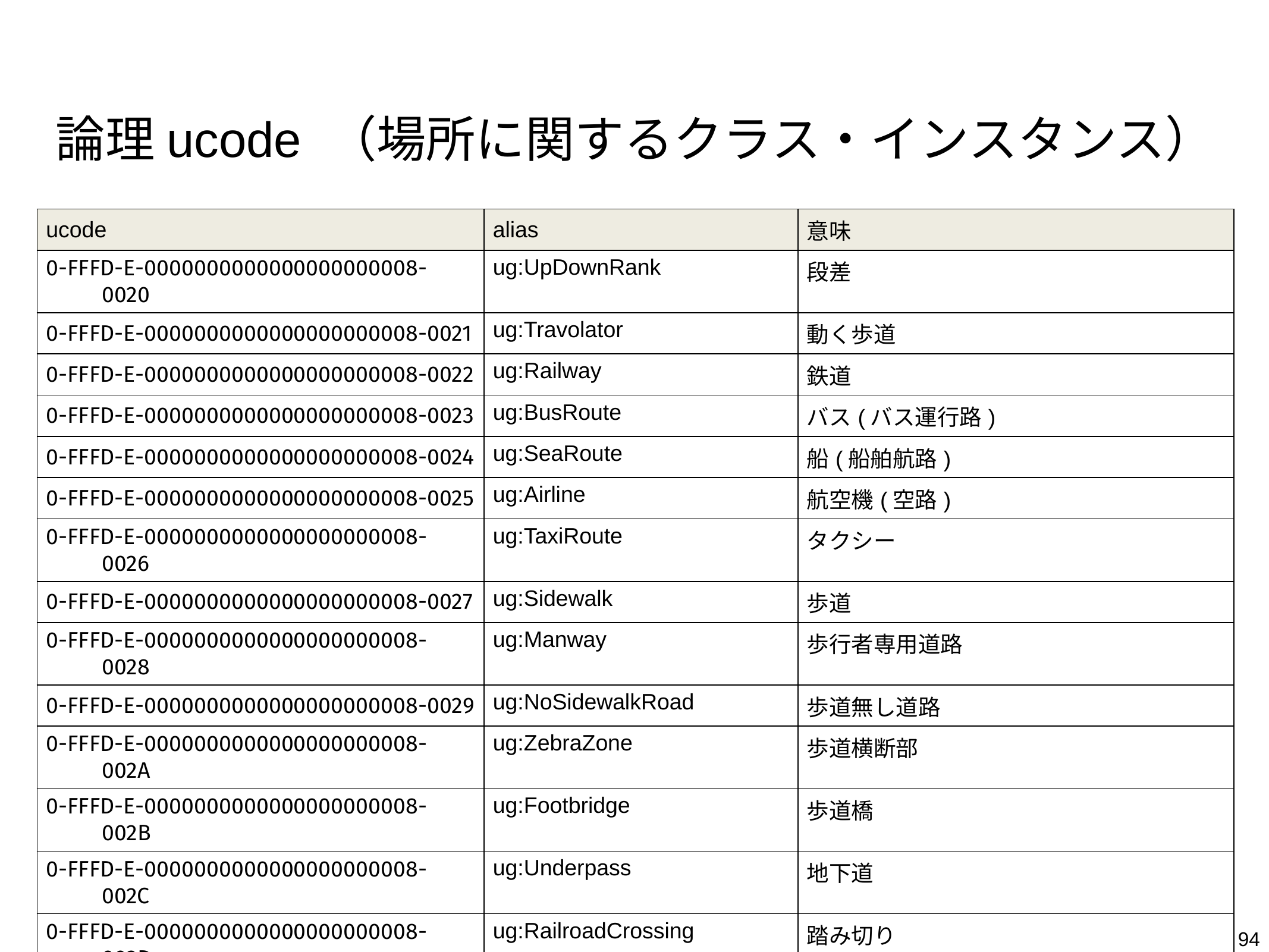

# 論理ucode （場所に関するクラス・インスタンス）
| ucode | alias | 意味 |
| --- | --- | --- |
| 0-FFFD-E-0000000000000000000008-0020 | ug:UpDownRank | 段差 |
| 0-FFFD-E-0000000000000000000008-0021 | ug:Travolator | 動く歩道 |
| 0-FFFD-E-0000000000000000000008-0022 | ug:Railway | 鉄道 |
| 0-FFFD-E-0000000000000000000008-0023 | ug:BusRoute | バス(バス運行路) |
| 0-FFFD-E-0000000000000000000008-0024 | ug:SeaRoute | 船(船舶航路) |
| 0-FFFD-E-0000000000000000000008-0025 | ug:Airline | 航空機(空路) |
| 0-FFFD-E-0000000000000000000008-0026 | ug:TaxiRoute | タクシー |
| 0-FFFD-E-0000000000000000000008-0027 | ug:Sidewalk | 歩道 |
| 0-FFFD-E-0000000000000000000008-0028 | ug:Manway | 歩行者専用道路 |
| 0-FFFD-E-0000000000000000000008-0029 | ug:NoSidewalkRoad | 歩道無し道路 |
| 0-FFFD-E-0000000000000000000008-002A | ug:ZebraZone | 歩道横断部 |
| 0-FFFD-E-0000000000000000000008-002B | ug:Footbridge | 歩道橋 |
| 0-FFFD-E-0000000000000000000008-002C | ug:Underpass | 地下道 |
| 0-FFFD-E-0000000000000000000008-002D | ug:RailroadCrossing | 踏み切り |
| 0-FFFD-E-0000000000000000000008-002E | ug:Wicket | 改札口 |
| 0-FFFD-E-0000000000000000000008-002F | ug:GettingOnPosition | 乗車位置 |
94